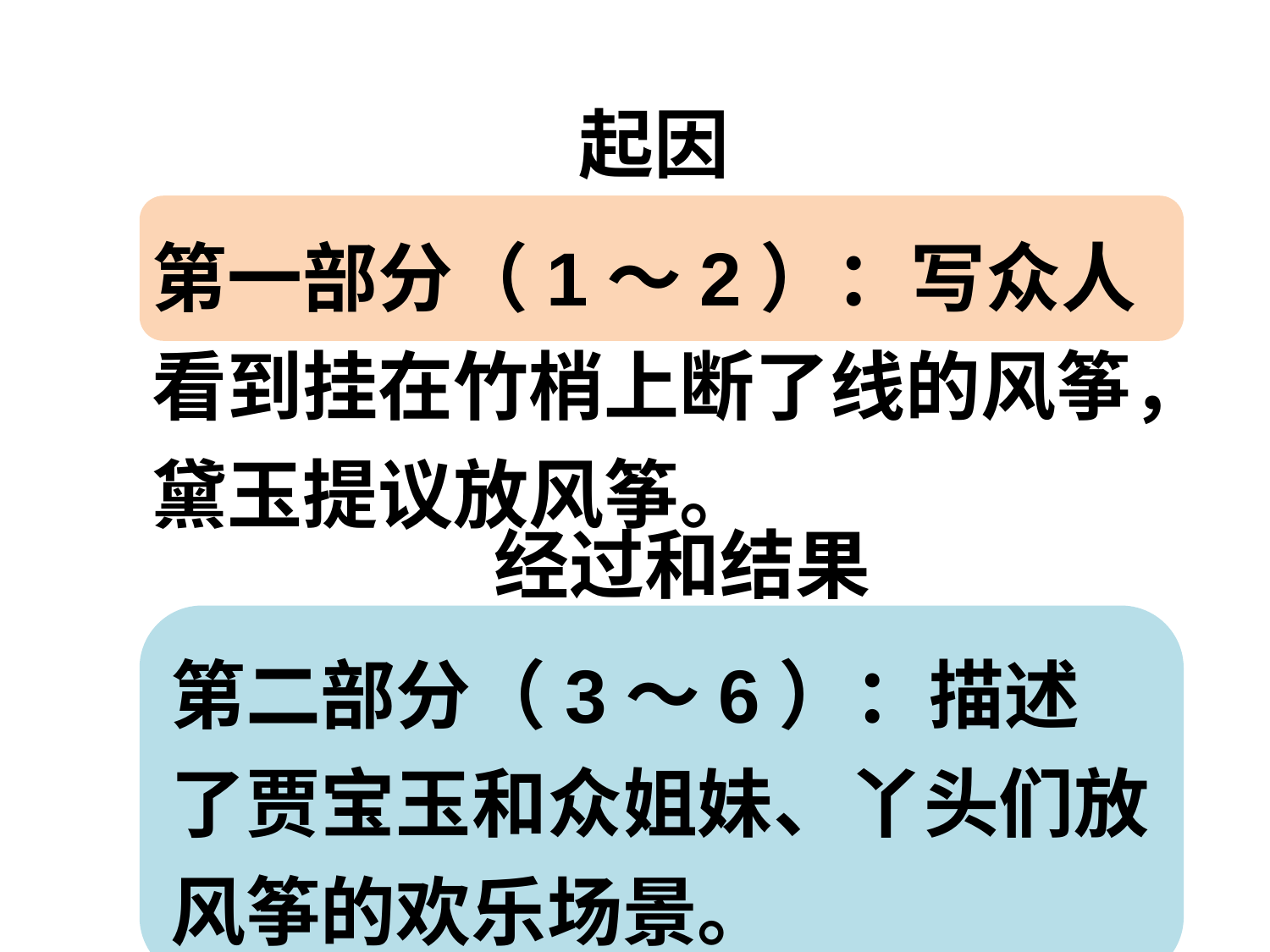

起因

第一部分（1～2）：写众人看到挂在竹梢上断了线的风筝，黛玉提议放风筝。
经过和结果
第二部分（3～6）：描述了贾宝玉和众姐妹、丫头们放风筝的欢乐场景。